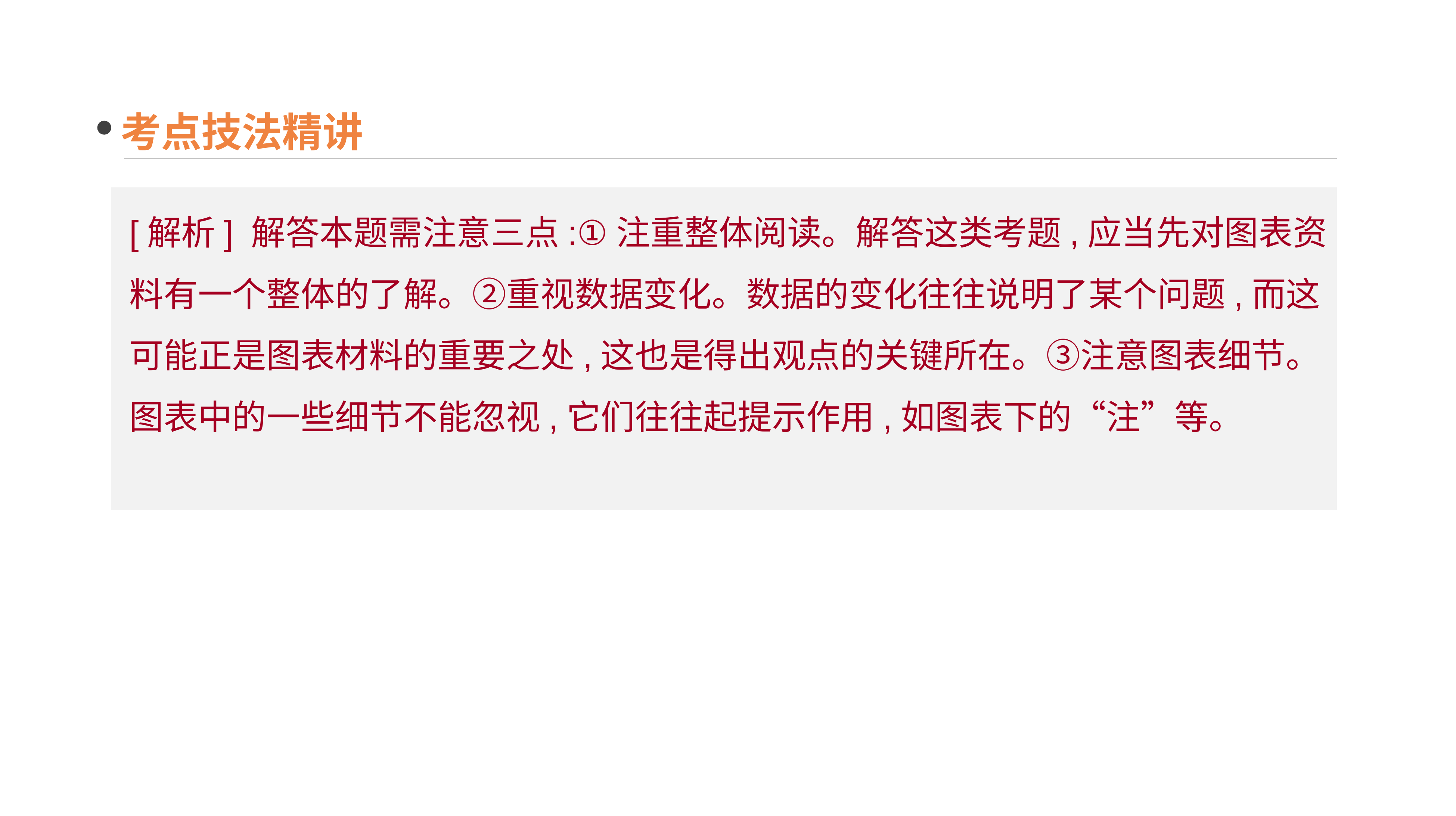

考点技法精讲

[解析] 解答本题需注意三点:①注重整体阅读。解答这类考题,应当先对图表资料有一个整体的了解。②重视数据变化。数据的变化往往说明了某个问题,而这可能正是图表材料的重要之处,这也是得出观点的关键所在。③注意图表细节。图表中的一些细节不能忽视,它们往往起提示作用,如图表下的“注”等。